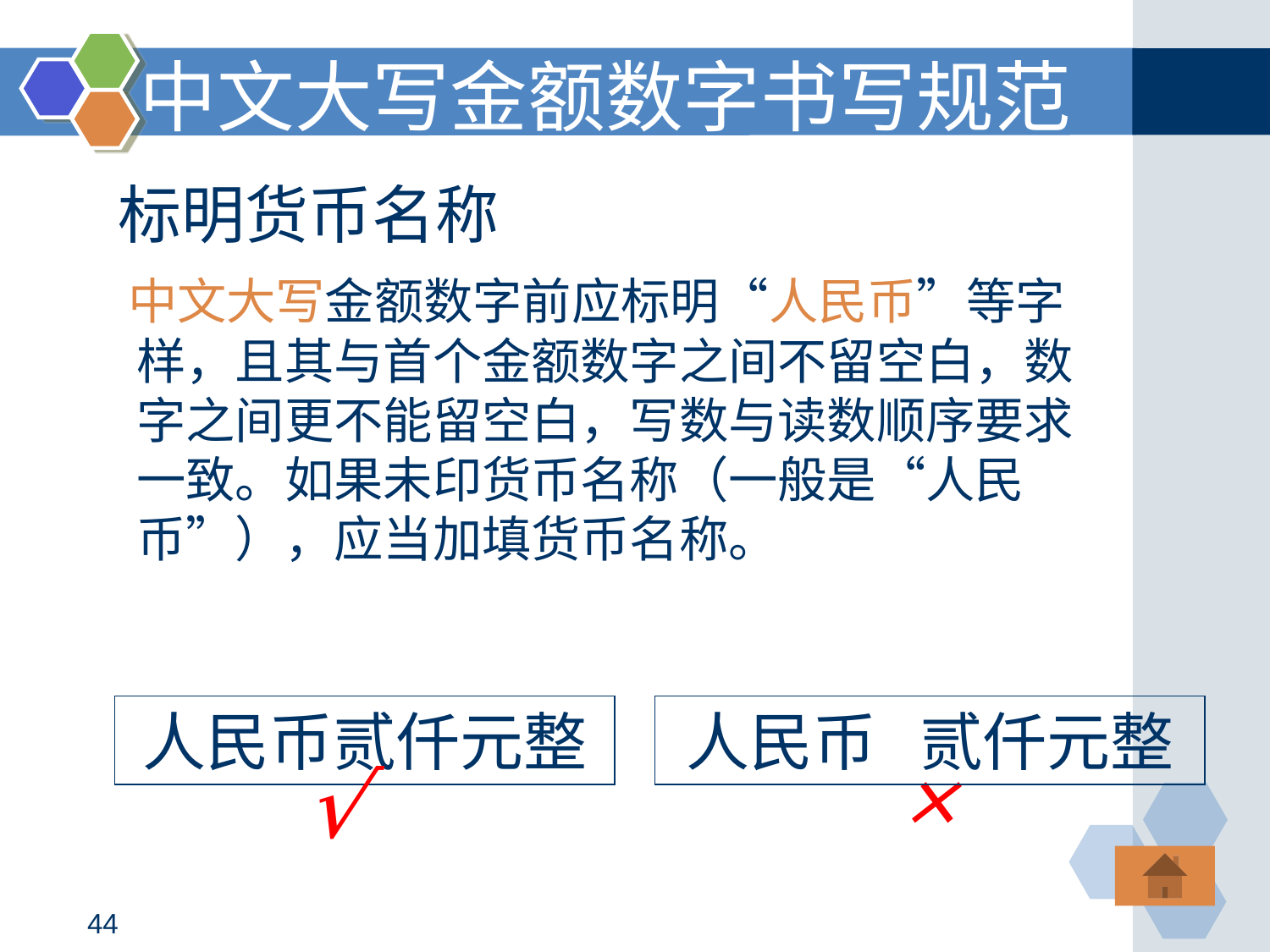

中文大写金额数字书写规范
# 标明货币名称
  中文大写金额数字前应标明“人民币”等字样，且其与首个金额数字之间不留空白，数字之间更不能留空白，写数与读数顺序要求一致。如果未印货币名称（一般是“人民币”），应当加填货币名称。
人民币贰仟元整
人民币   贰仟元整
√
×